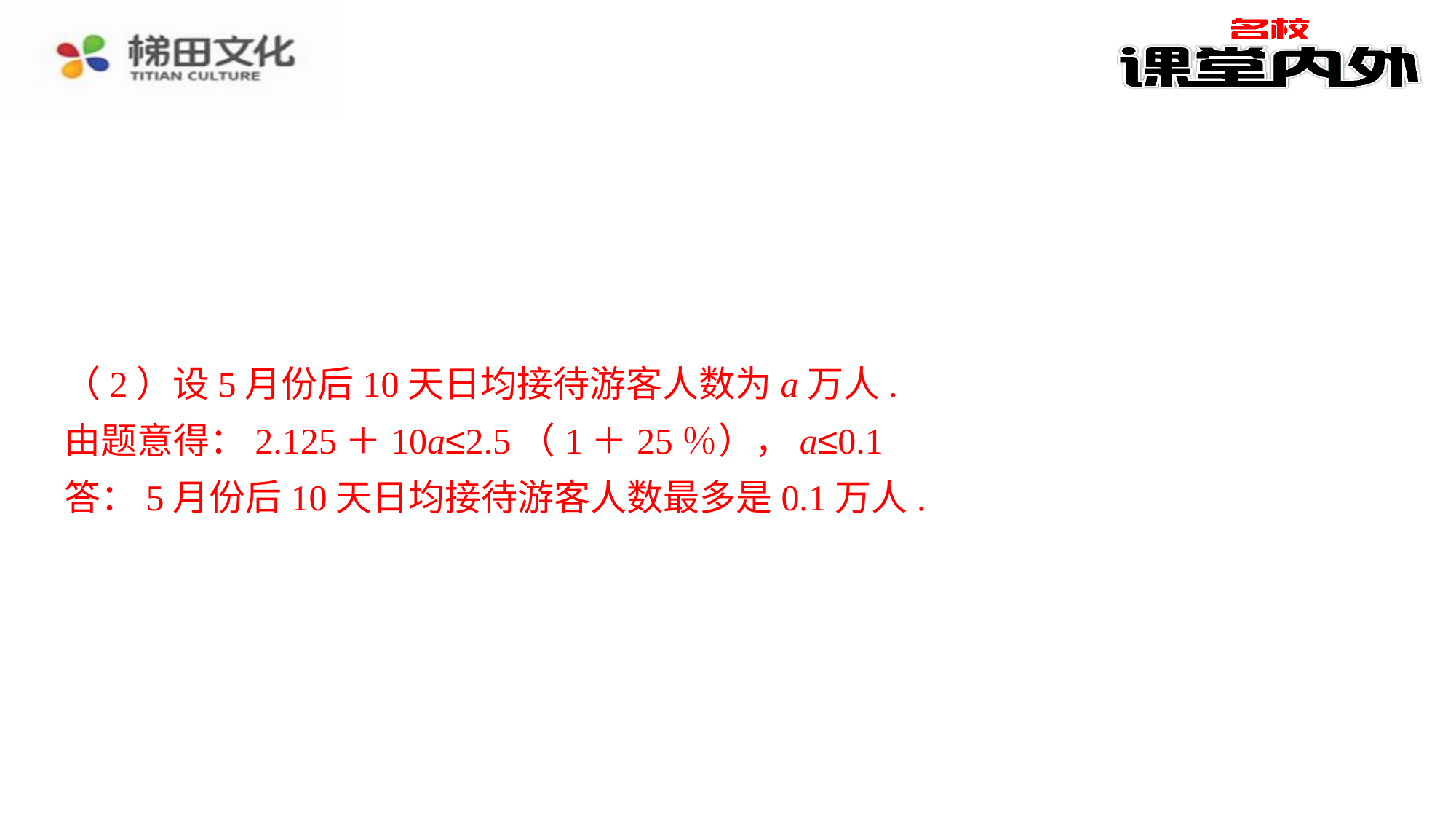

（2）设5月份后10天日均接待游客人数为a万人.
（2）设5月份后10天日均接待游客人数为a万人.⁠
由题意得：2.125＋10a≤2.5（1＋25％），a≤0.1⁠
答：5月份后10天日均接待游客人数最多是0.1万人.⁠
由题意得：2.125＋10a≤2.5（1＋25％），a≤0.1
答：5月份后10天日均接待游客人数最多是0.1万人.